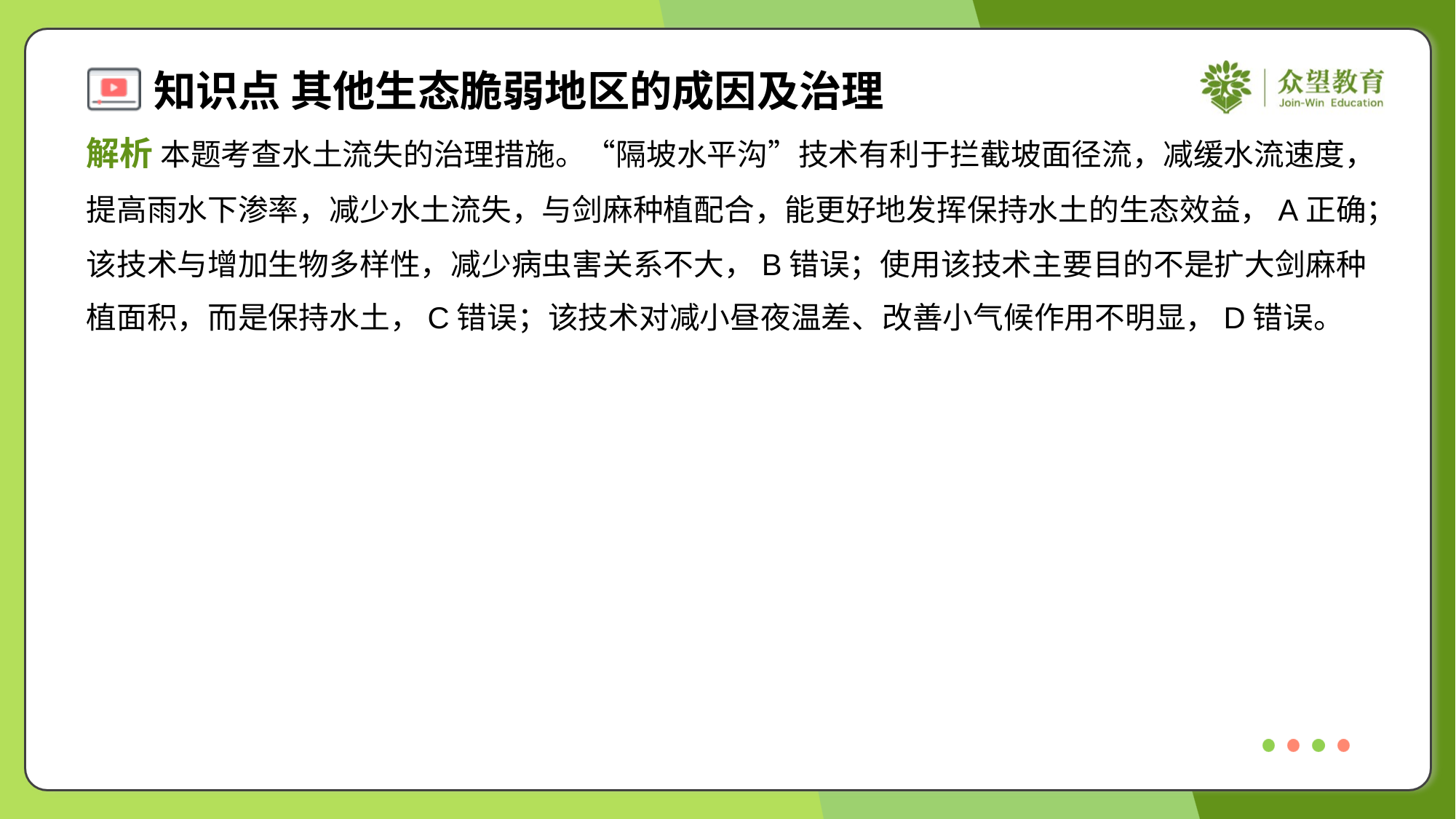

解析 本题考查水土流失的治理措施。“隔坡水平沟”技术有利于拦截坡面径流，减缓水流速度，
提高雨水下渗率，减少水土流失，与剑麻种植配合，能更好地发挥保持水土的生态效益，A正确；
该技术与增加生物多样性，减少病虫害关系不大，B错误；使用该技术主要目的不是扩大剑麻种
植面积，而是保持水土，C错误；该技术对减小昼夜温差、改善小气候作用不明显，D错误。